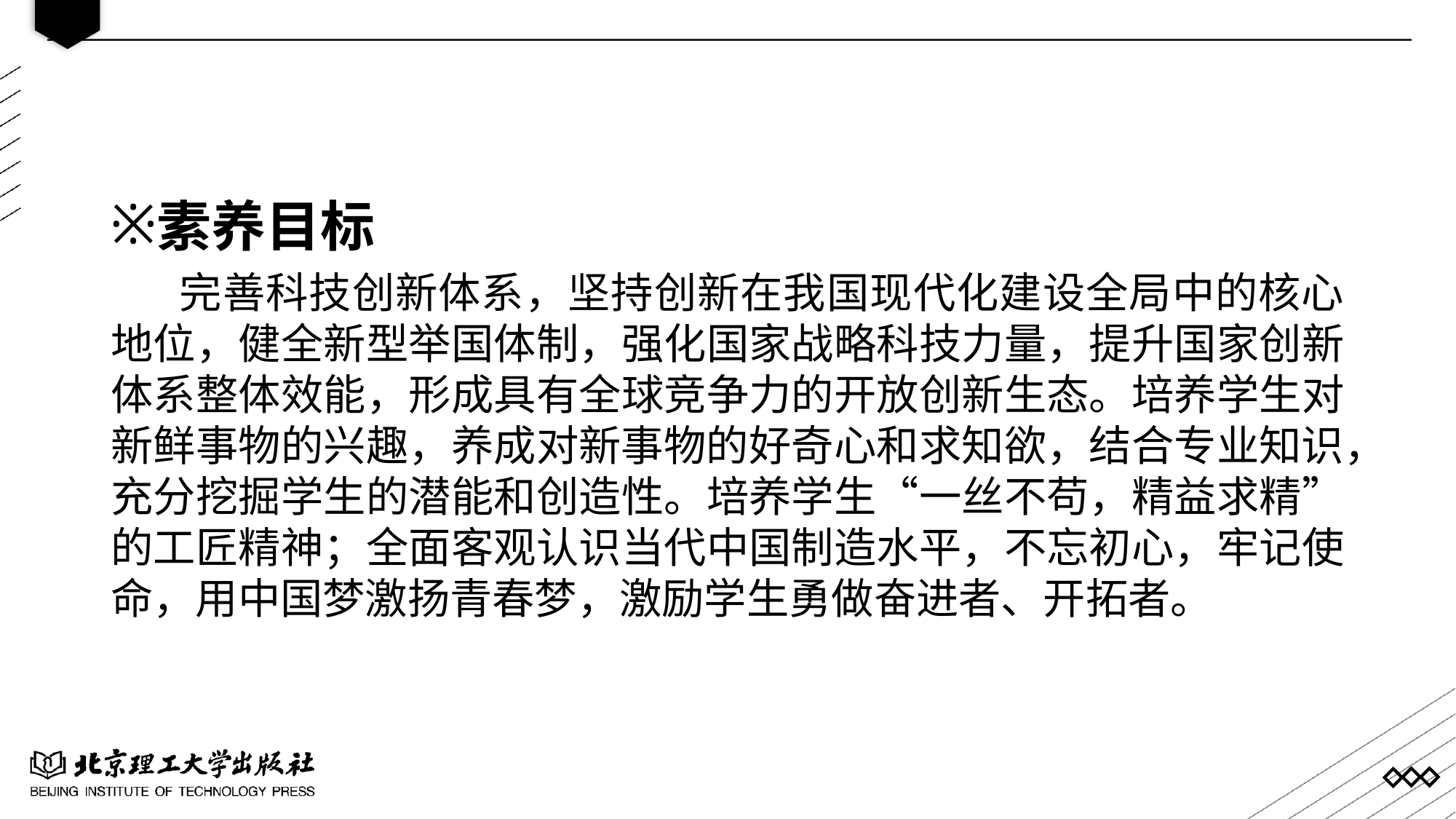

素养目标
完善科技创新体系，坚持创新在我国现代化建设全局中的核心地位，健全新型举国体制，强化国家战略科技力量，提升国家创新体系整体效能，形成具有全球竞争力的开放创新生态。培养学生对新鲜事物的兴趣，养成对新事物的好奇心和求知欲，结合专业知识，充分挖掘学生的潜能和创造性。培养学生“一丝不苟，精益求精”的工匠精神；全面客观认识当代中国制造水平，不忘初心，牢记使命，用中国梦激扬青春梦，激励学生勇做奋进者、开拓者。